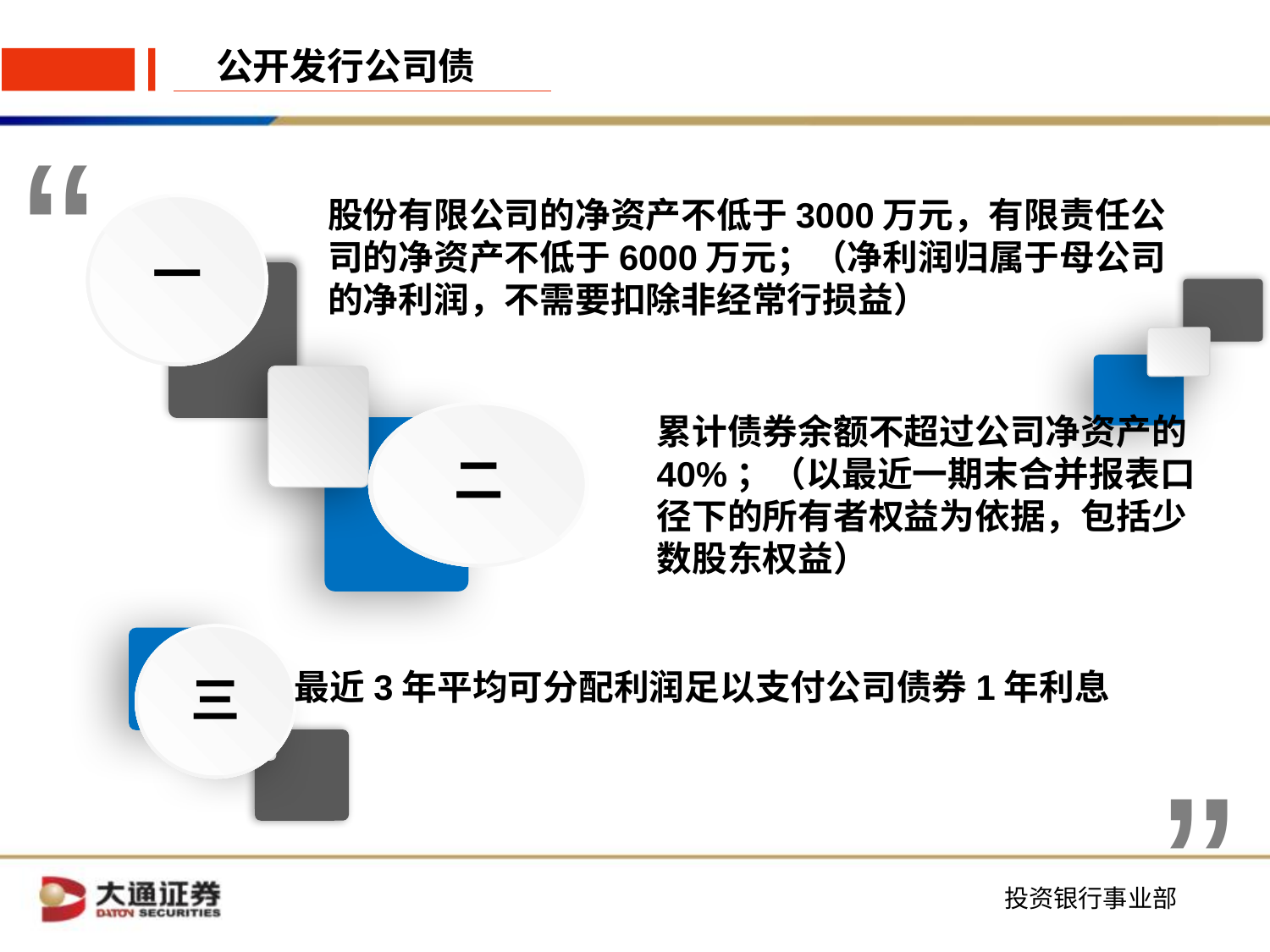

公开发行公司债

“
“
股份有限公司的净资产不低于3000万元，有限责任公司的净资产不低于6000万元；（净利润归属于母公司的净利润，不需要扣除非经常行损益）

一

二
累计债券余额不超过公司净资产的40%；（以最近一期末合并报表口径下的所有者权益为依据，包括少数股东权益）

三
最近3年平均可分配利润足以支付公司债券1年利息